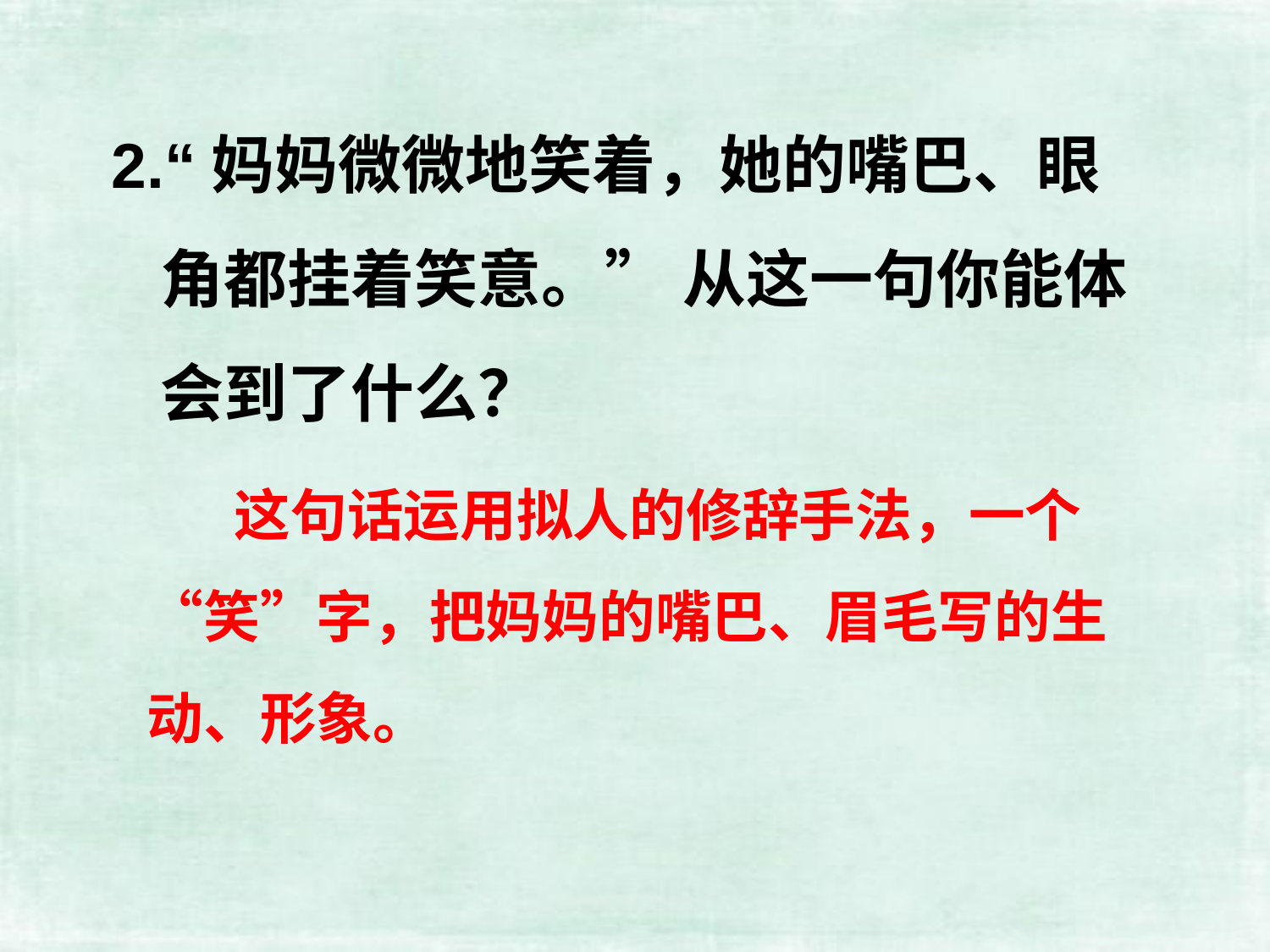

2.“妈妈微微地笑着，她的嘴巴、眼角都挂着笑意。” 从这一句你能体会到了什么？
这句话运用拟人的修辞手法，一个“笑”字，把妈妈的嘴巴、眉毛写的生动、形象。